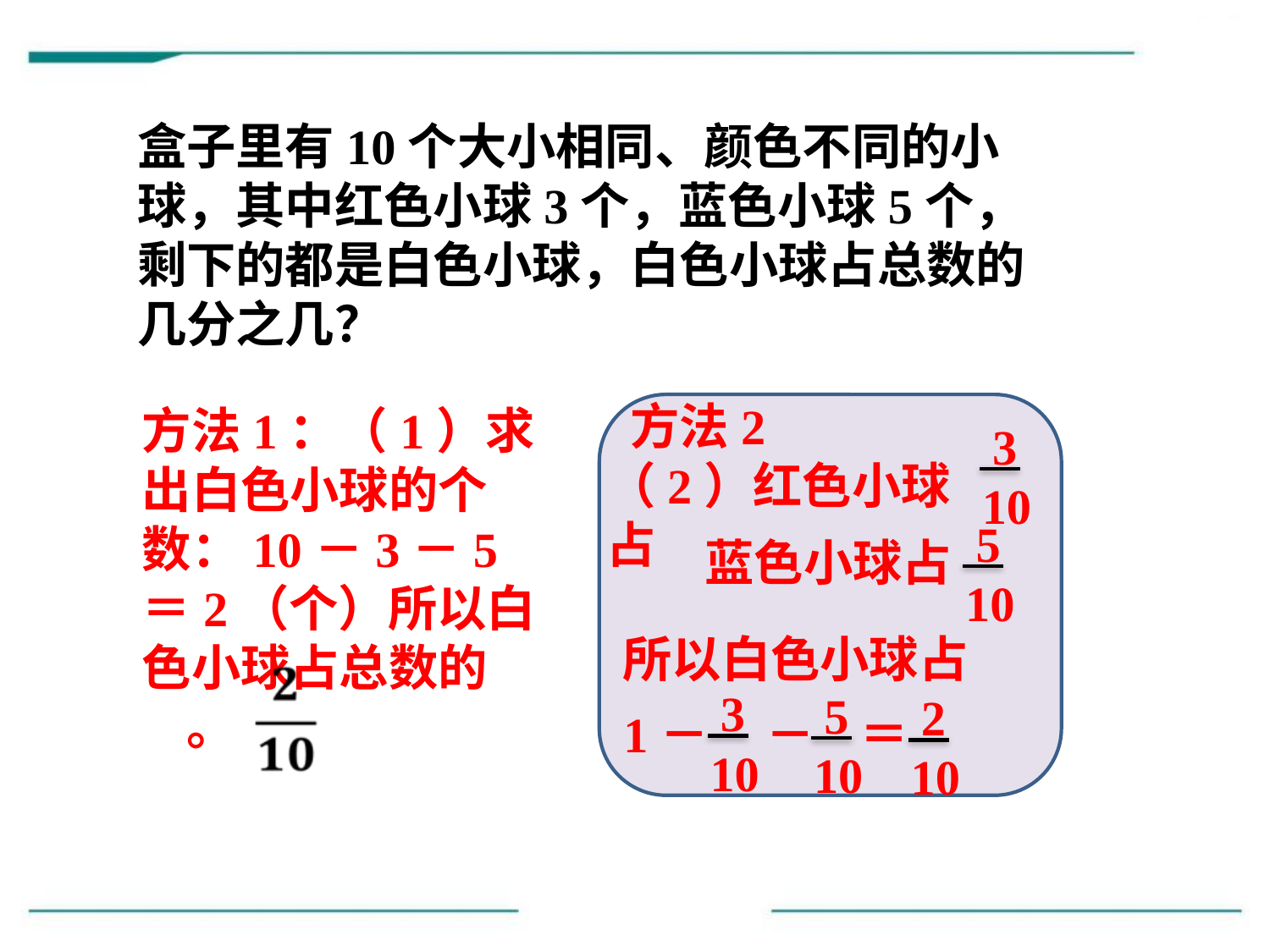

盒子里有10个大小相同、颜色不同的小球，其中红色小球3个，蓝色小球5个，剩下的都是白色小球，白色小球占总数的几分之几？
方法1：（1）求出白色小球的个数：10－3－5＝2（个）所以白色小球占总数的         。
方法2

3
10
（2）红色小球占
5
10
      蓝色小球占
所以白色小球占
3
10
5
10
2
10
1－     －    ＝